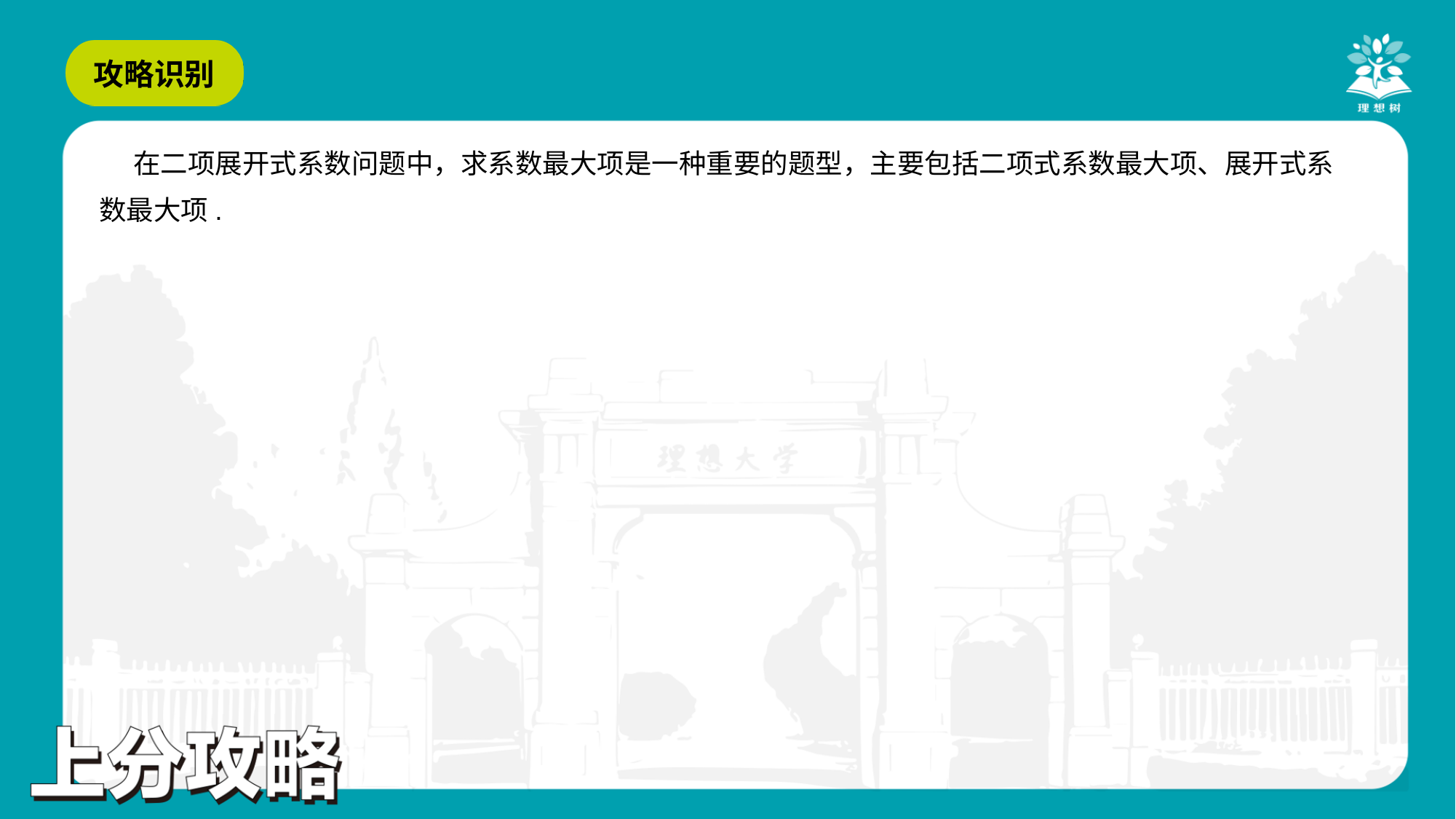

在二项展开式系数问题中，求系数最大项是一种重要的题型，主要包括二项式系数最大项、展开式系
数最大项.